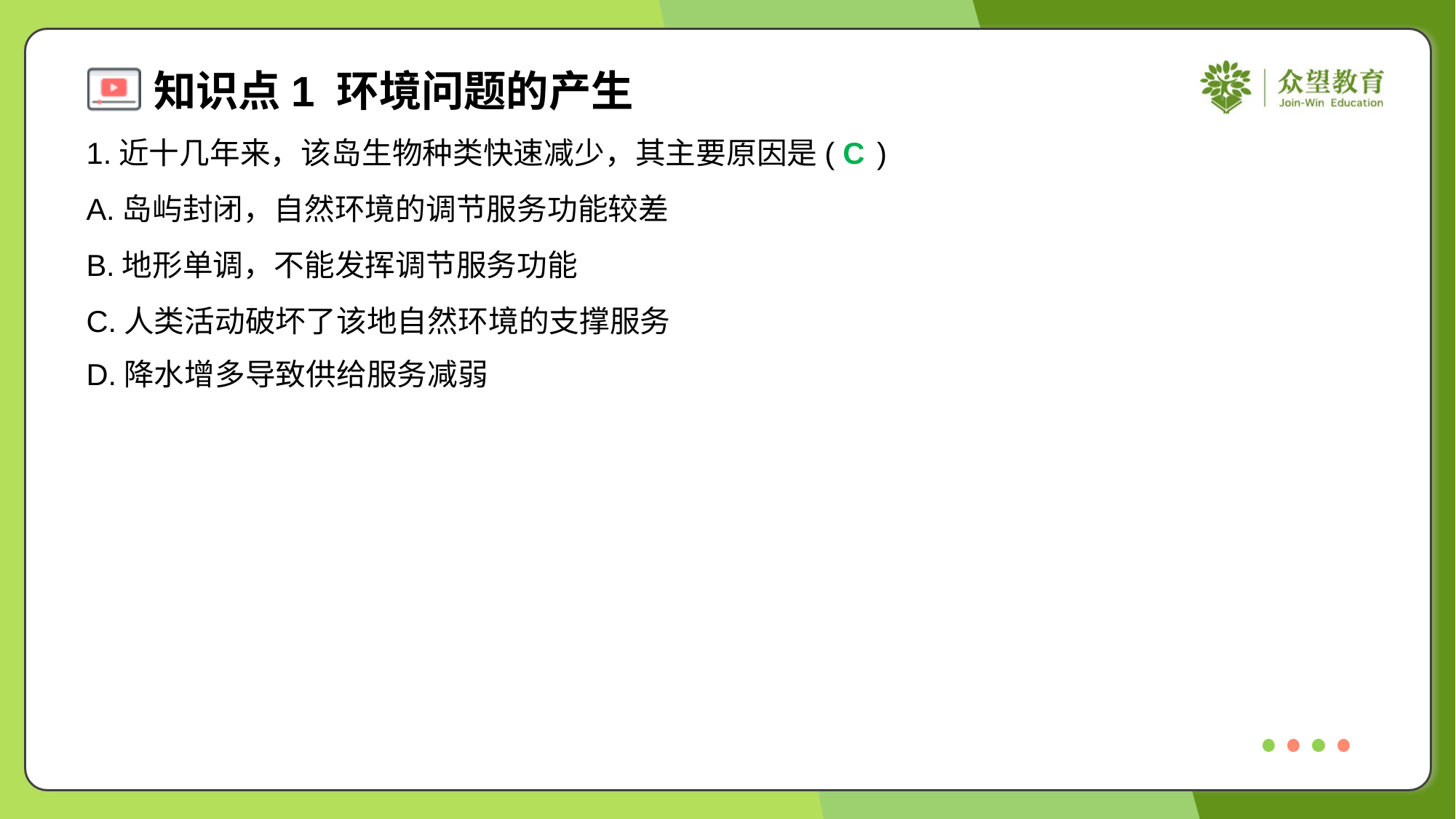

1.近十几年来，该岛生物种类快速减少，其主要原因是(     )
C
A.岛屿封闭，自然环境的调节服务功能较差
B.地形单调，不能发挥调节服务功能
C.人类活动破坏了该地自然环境的支撑服务
D.降水增多导致供给服务减弱